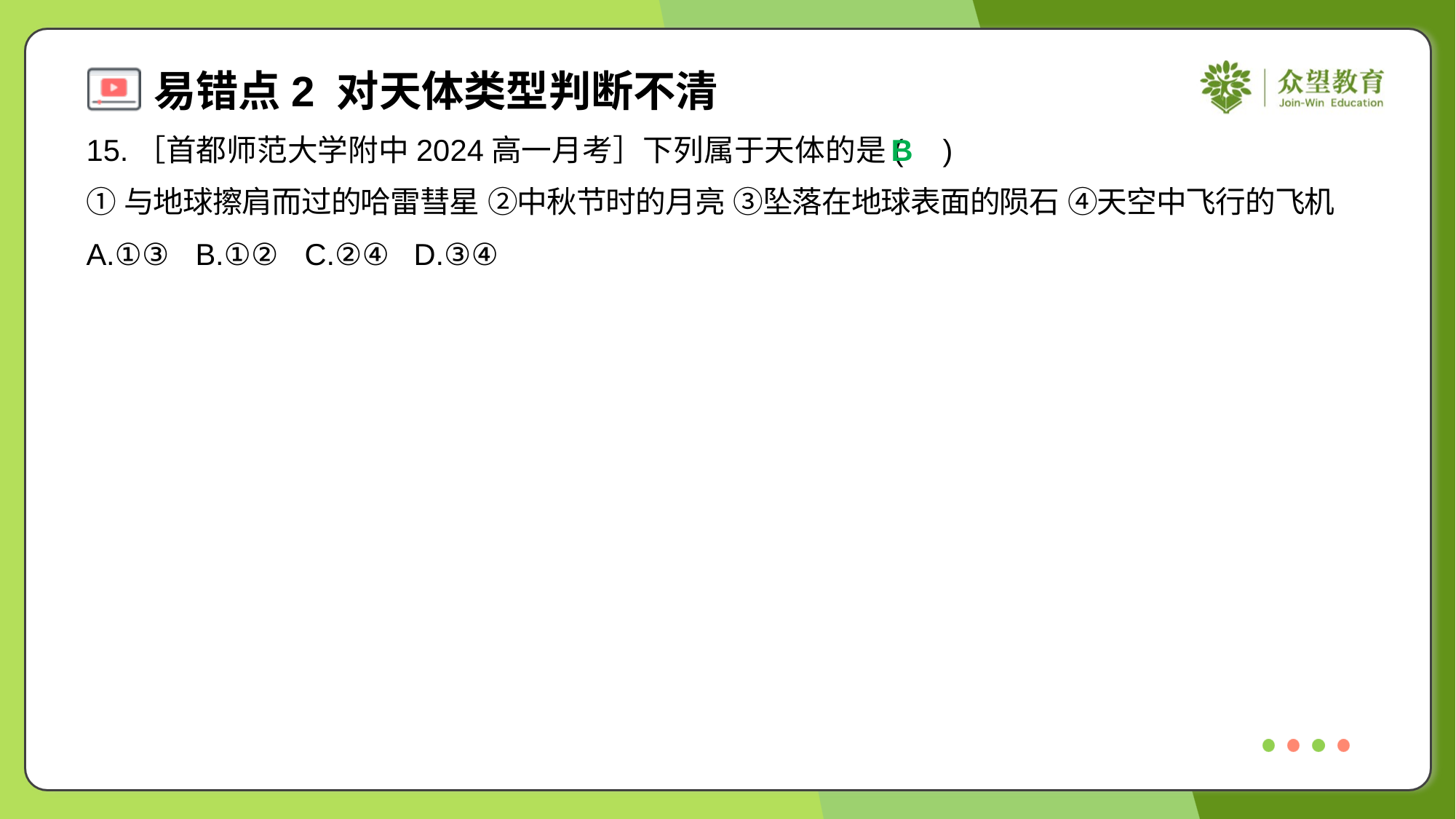

15.［首都师范大学附中2024高一月考］下列属于天体的是(     )
B
①与地球擦肩而过的哈雷彗星 ②中秋节时的月亮 ③坠落在地球表面的陨石 ④天空中飞行的飞机
A.①③	B.①②	C.②④	D.③④